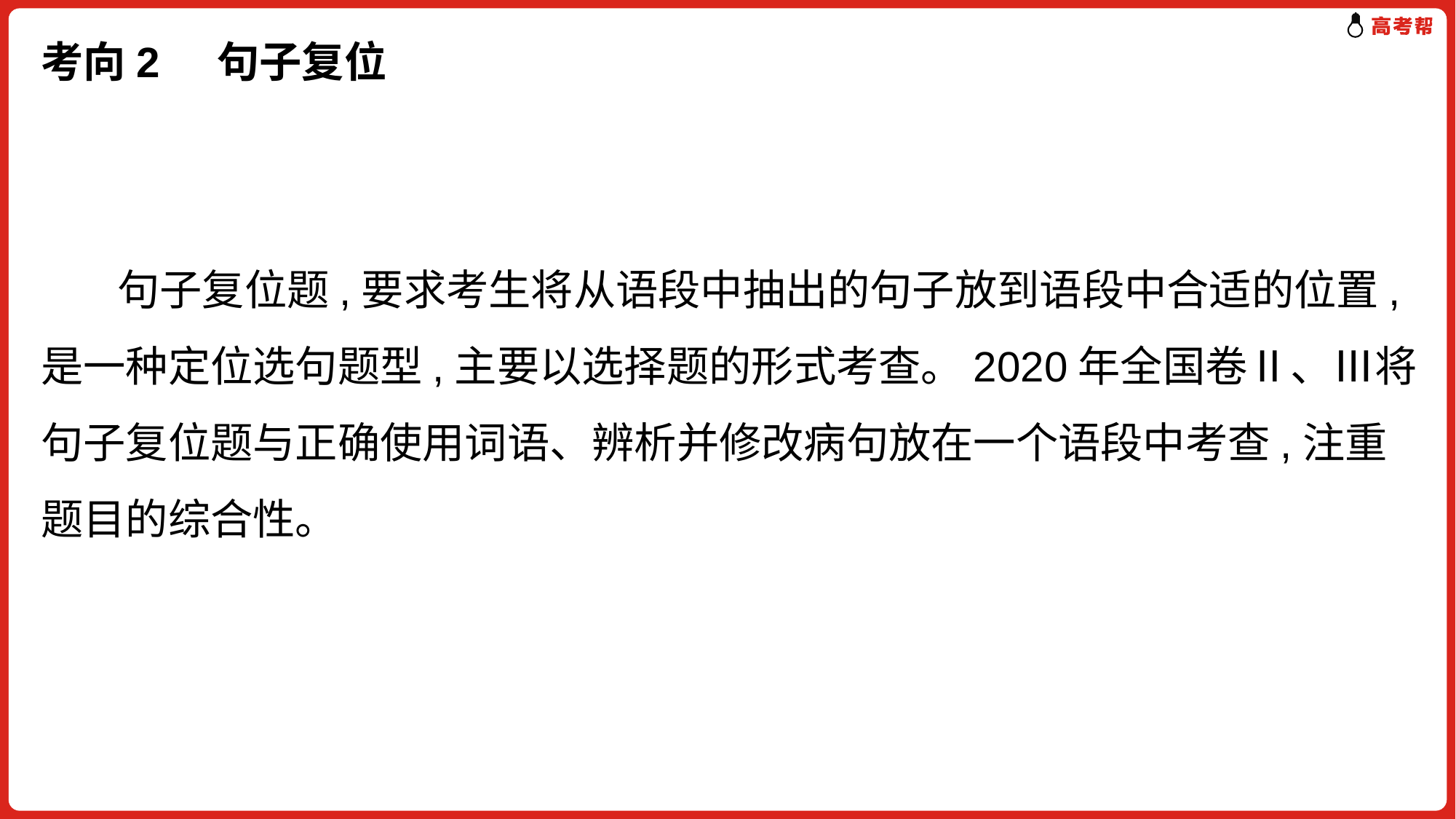

# 考向2    句子复位
       句子复位题,要求考生将从语段中抽出的句子放到语段中合适的位置,是一种定位选句题型,主要以选择题的形式考查。2020年全国卷Ⅱ、Ⅲ将句子复位题与正确使用词语、辨析并修改病句放在一个语段中考查,注重题目的综合性。